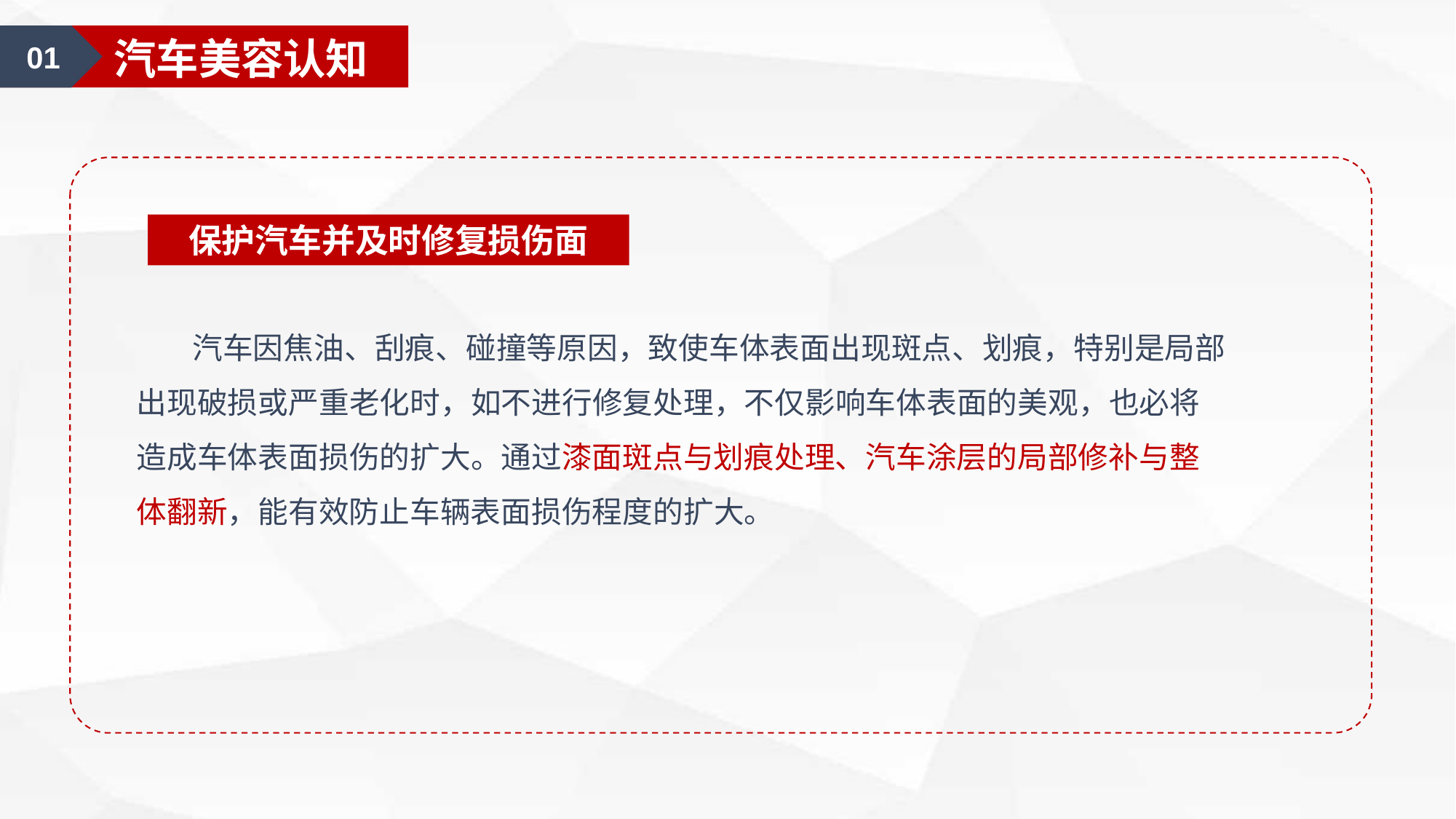

01
汽车美容认知

保护汽车并及时修复损伤面
        汽车因焦油、刮痕、碰撞等原因，致使车体表面出现斑点、划痕，特别是局部出现破损或严重老化时，如不进行修复处理，不仅影响车体表面的美观，也必将造成车体表面损伤的扩大。通过漆面斑点与划痕处理、汽车涂层的局部修补与整体翻新，能有效防止车辆表面损伤程度的扩大。